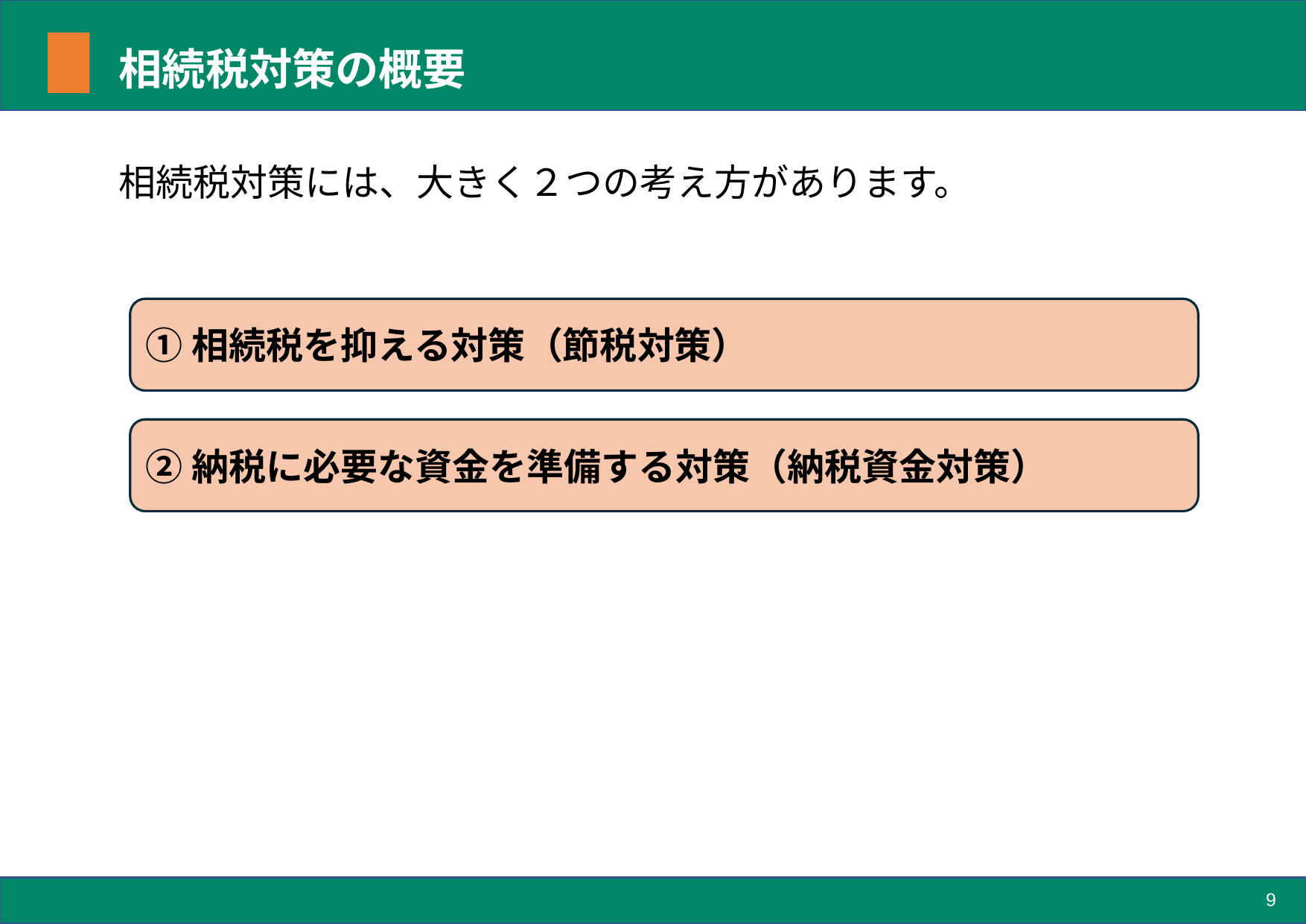

# 相続税対策の概要
相続税対策には、大きく２つの考え方があります。
①相続税を抑える対策（節税対策）
②納税に必要な資金を準備する対策（納税資金対策）